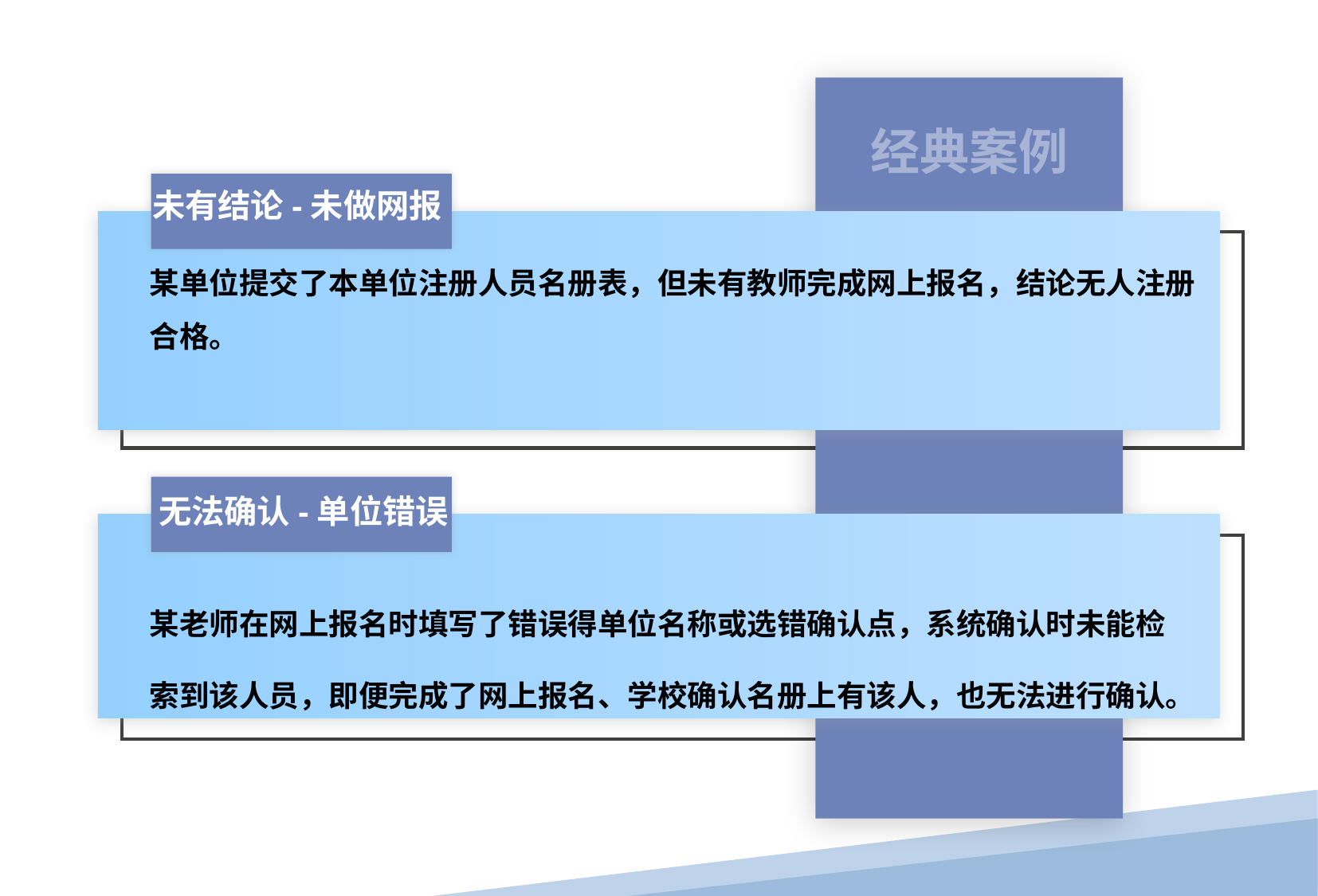

经典案例

未有结论-未做网报

某单位提交了本单位注册人员名册表，但未有教师完成网上报名，结论无人注册合格。

无法确认-单位错误

某老师在网上报名时填写了错误得单位名称或选错确认点，系统确认时未能检索到该人员，即便完成了网上报名、学校确认名册上有该人，也无法进行确认。